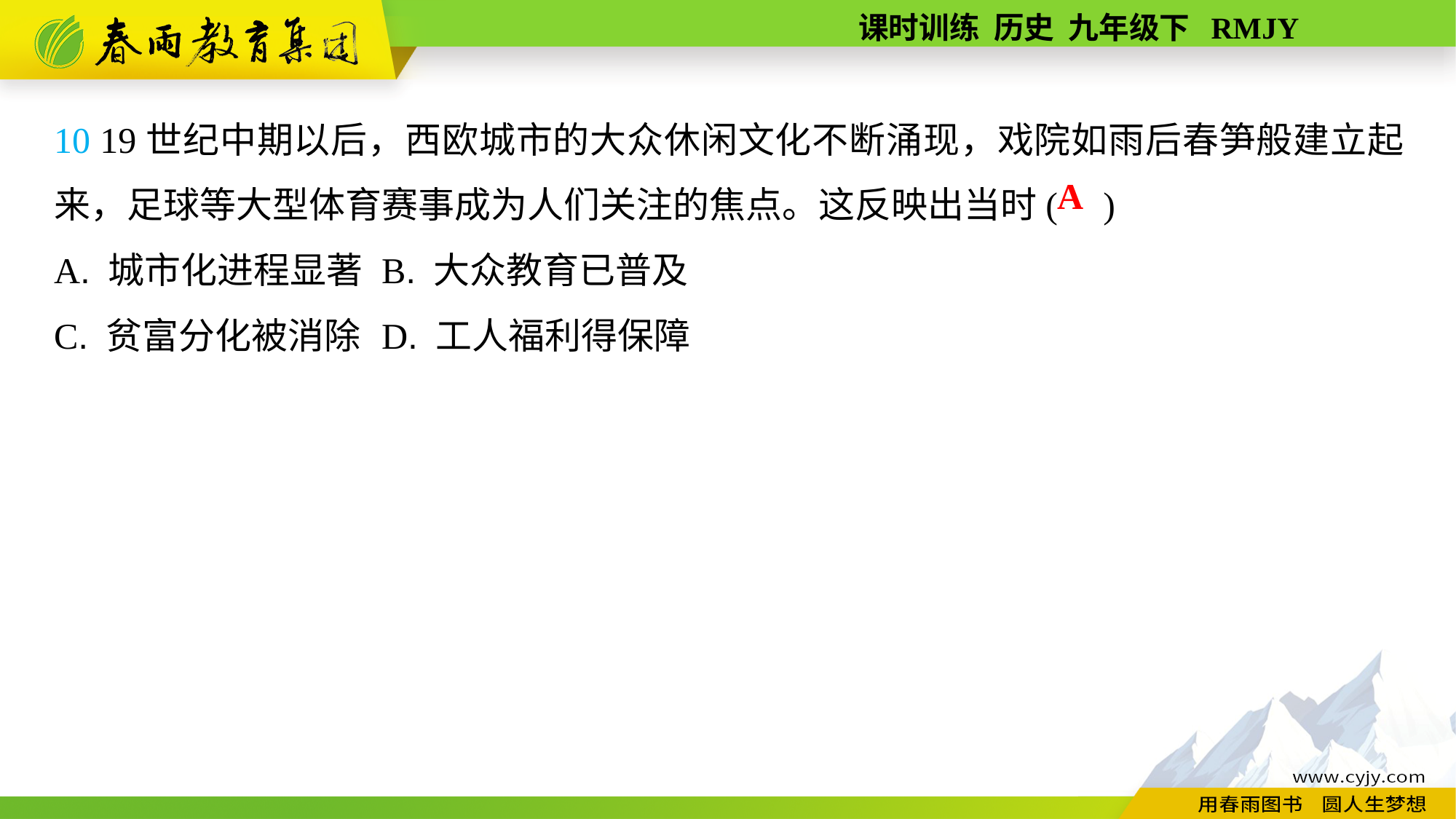

10 19世纪中期以后，西欧城市的大众休闲文化不断涌现，戏院如雨后春笋般建立起来，足球等大型体育赛事成为人们关注的焦点。这反映出当时(     )
A. 城市化进程显著	B. 大众教育已普及
C. 贫富分化被消除	D. 工人福利得保障
A